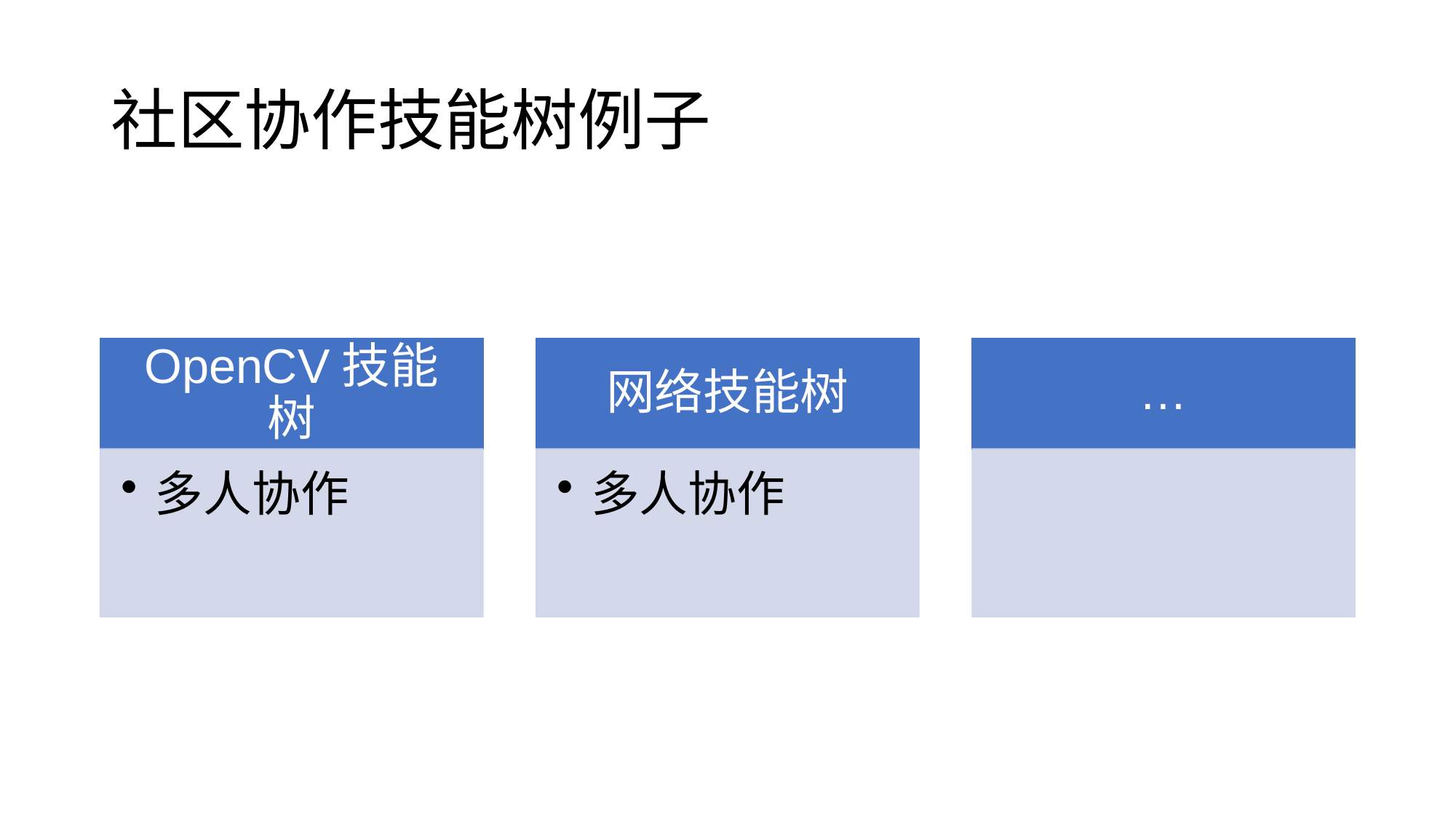

# 社区协作技能树例子
OpenCV技能树
多人协作
网络技能树
多人协作
…